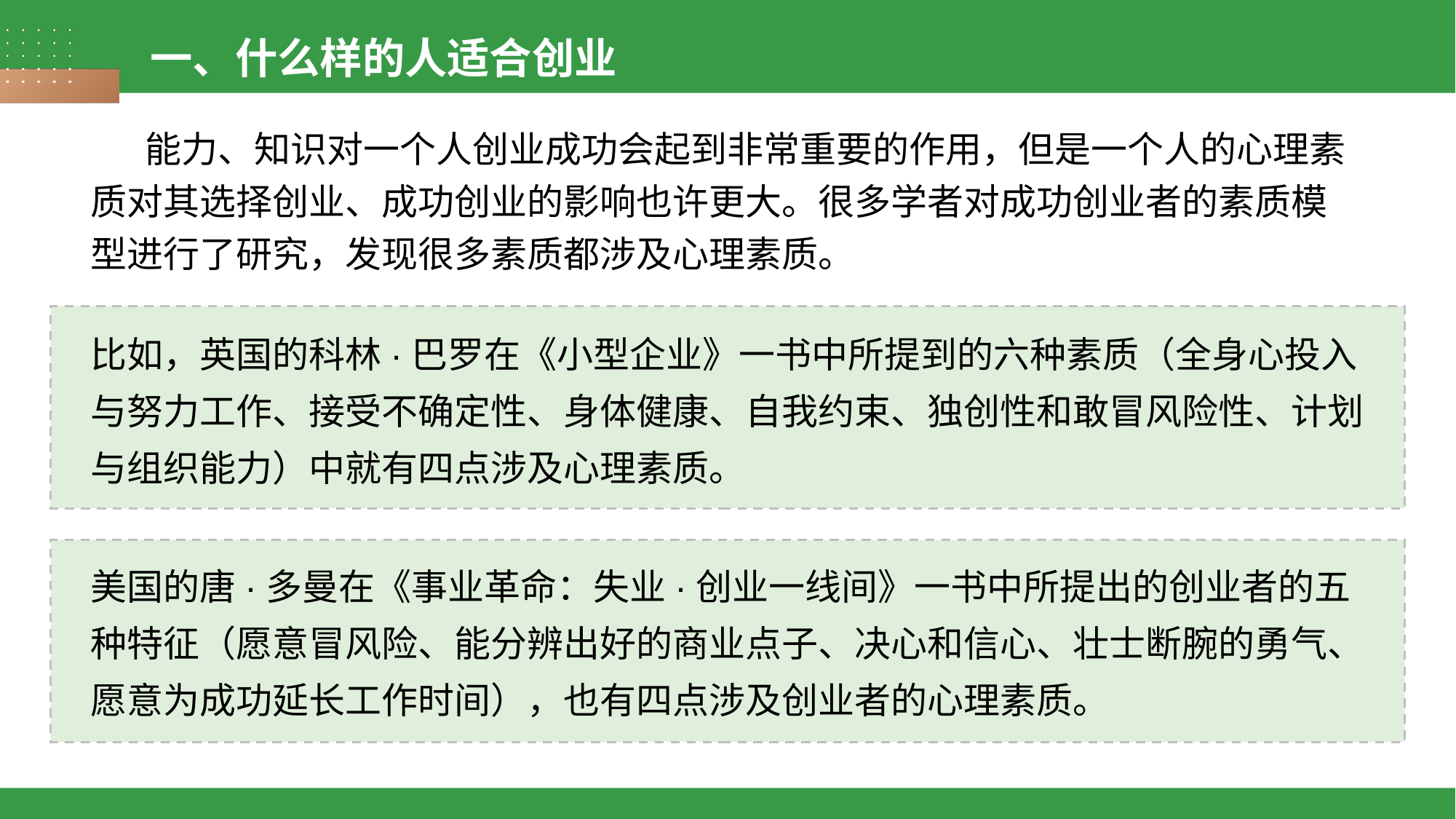

一、什么样的人适合创业
能力、知识对一个人创业成功会起到非常重要的作用，但是一个人的心理素质对其选择创业、成功创业的影响也许更大。很多学者对成功创业者的素质模型进行了研究，发现很多素质都涉及心理素质。

比如，英国的科林·巴罗在《小型企业》一书中所提到的六种素质（全身心投入与努力工作、接受不确定性、身体健康、自我约束、独创性和敢冒风险性、计划与组织能力）中就有四点涉及心理素质。

美国的唐·多曼在《事业革命：失业·创业一线间》一书中所提出的创业者的五种特征（愿意冒风险、能分辨出好的商业点子、决心和信心、壮士断腕的勇气、愿意为成功延长工作时间），也有四点涉及创业者的心理素质。